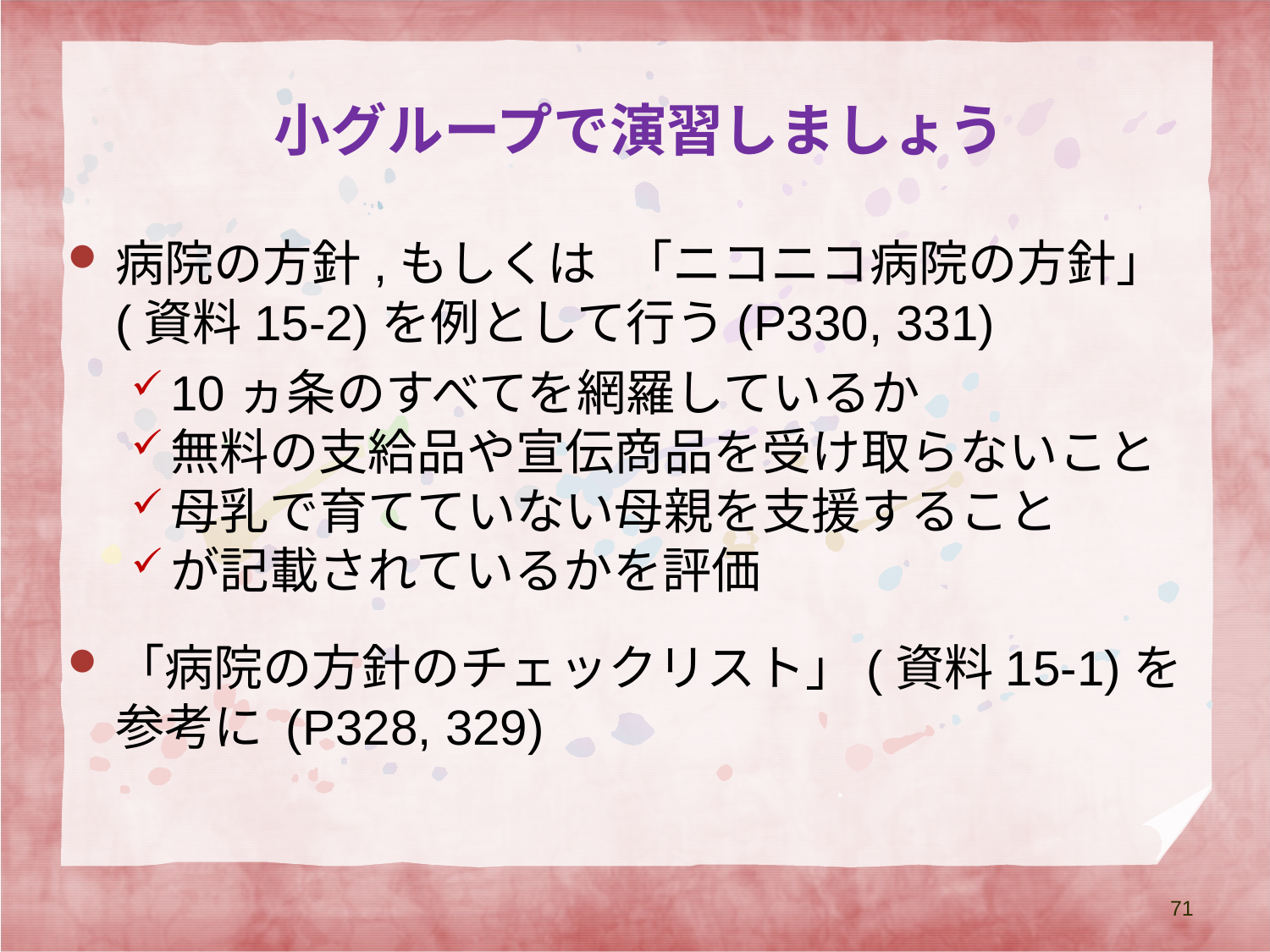

# 小グループで演習しましょう
病院の方針,もしくは	「ニコニコ病院の方針」(資料15-2)を例として行う(P330, 331)
10ヵ条のすべてを網羅しているか
無料の支給品や宣伝商品を受け取らないこと
母乳で育てていない母親を支援すること
が記載されているかを評価

「病院の方針のチェックリスト」(資料15-1)を参考に (P328, 329)

71